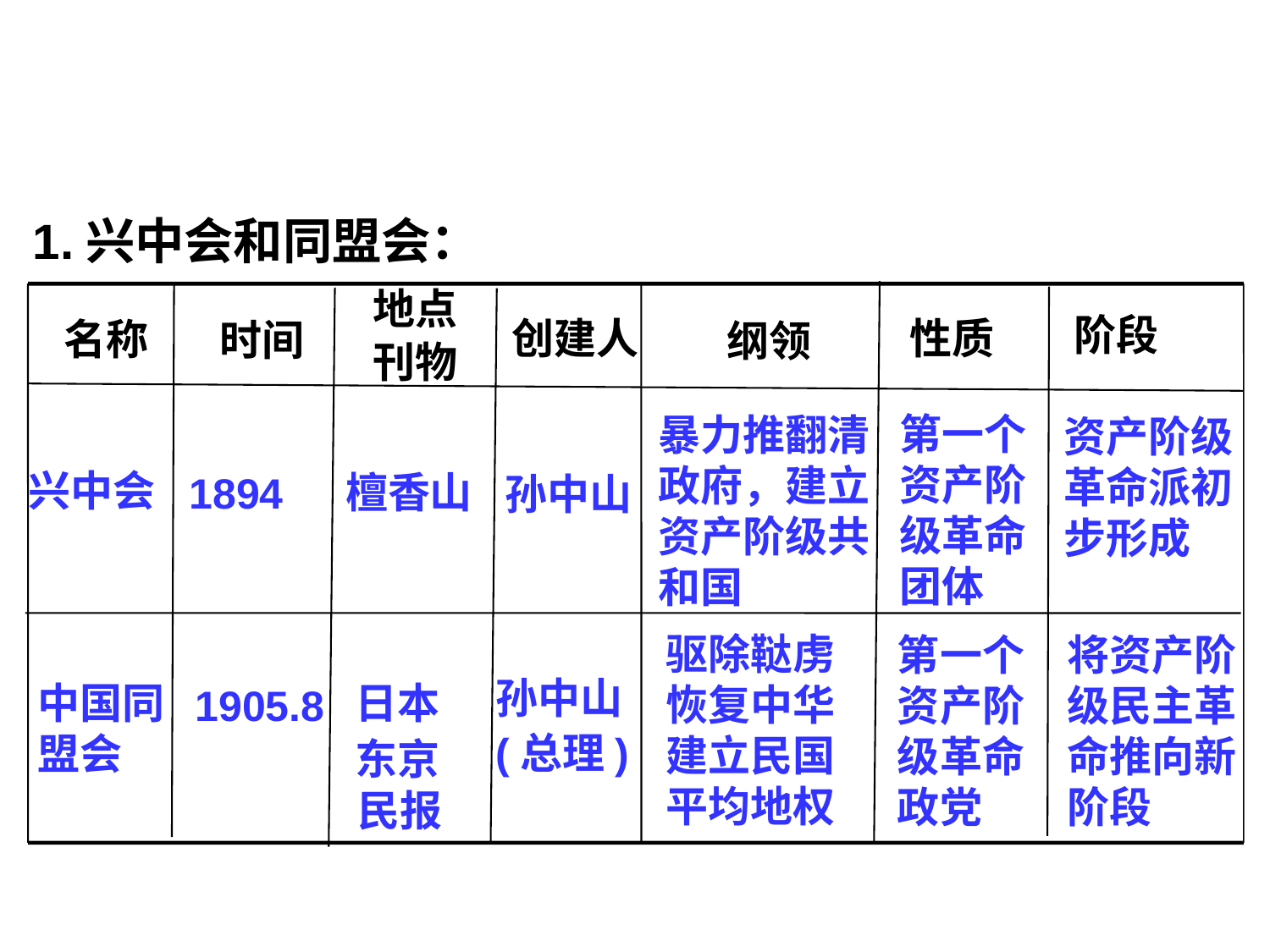

1.兴中会和同盟会：

地点
刊物
创建人
性质
名称
时间
纲领
阶段
第一个资产阶级革命团体
暴力推翻清政府，建立资产阶级共和国
资产阶级革命派初步形成
兴中会
檀香山
1894
孙中山
驱除鞑虏
恢复中华
建立民国
平均地权
将资产阶级民主革命推向新阶段
第一个
资产阶级革命政党
1905.8
日本
东京
中国同盟会
孙中山
(总理)
民报